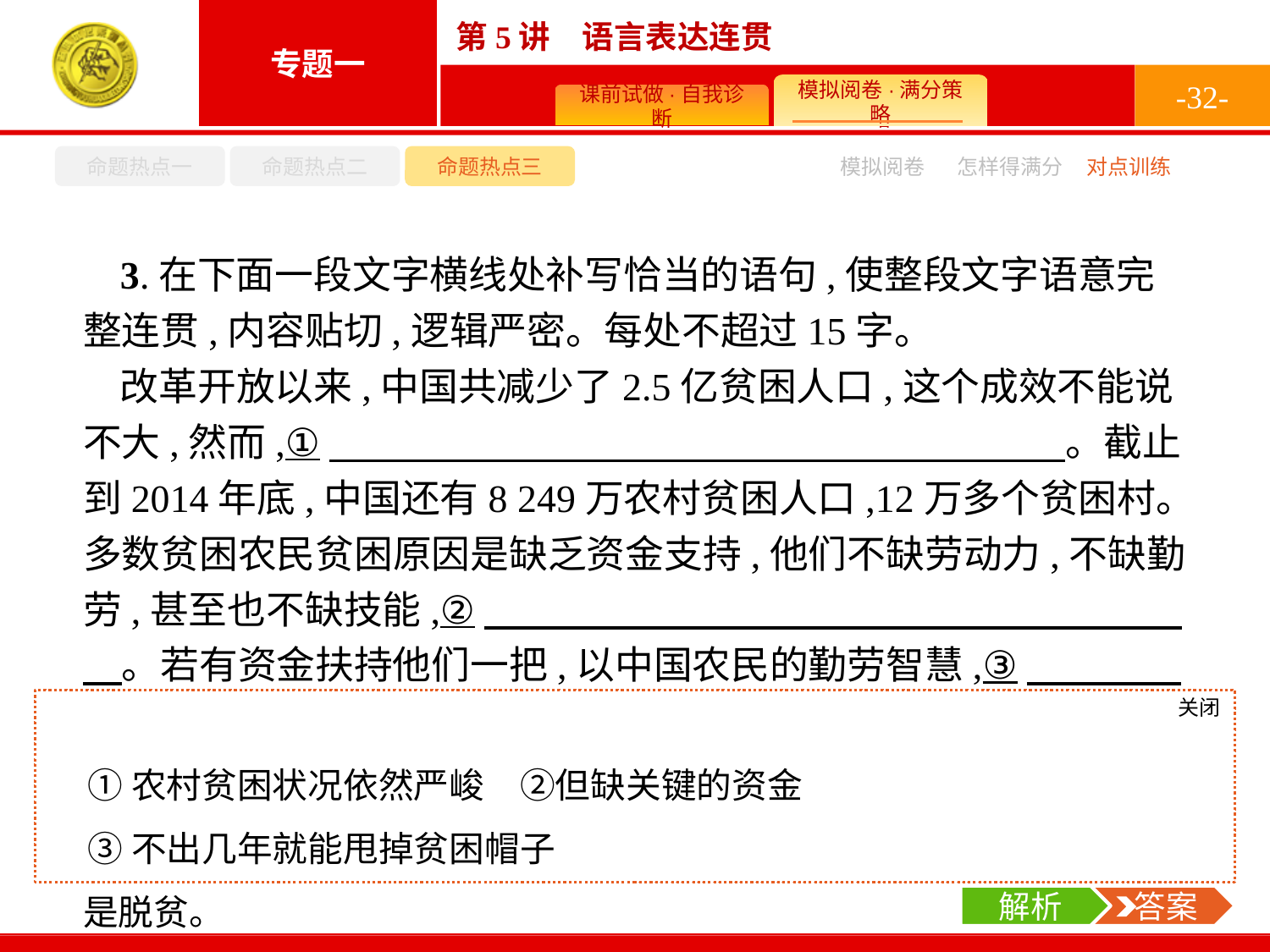

-32-
命题热点一
命题热点二
命题热点三
模拟阅卷
怎样得满分
对点训练
3.在下面一段文字横线处补写恰当的语句,使整段文字语意完整连贯,内容贴切,逻辑严密。每处不超过15字。
改革开放以来,中国共减少了2.5亿贫困人口,这个成效不能说不大,然而,①　　　　　　　　　　　　　　　　　　　。截止到2014年底,中国还有8 249万农村贫困人口,12万多个贫困村。多数贫困农民贫困原因是缺乏资金支持,他们不缺劳动力,不缺勤劳,甚至也不缺技能,②　　　　　　　　　　　　　　　　　　　。若有资金扶持他们一把,以中国农民的勤劳智慧,③　　　　　　　　　　　　　　　　　　　,甚至走向小康。然而,在解决农民融资难方面,中国至今没有摸索出什么好办法。
关闭

解析
  答案

①农村贫困状况依然严峻　②但缺关键的资金
③不出几年就能甩掉贫困帽子

关闭
解析

根据“然而”可知①处是贫困状况严峻,由“多数贫困农民贫困原因是缺乏资金支持”可知②指缺资金,③由“甚至走向小康”可推测此处应是脱贫。
解析
  答案